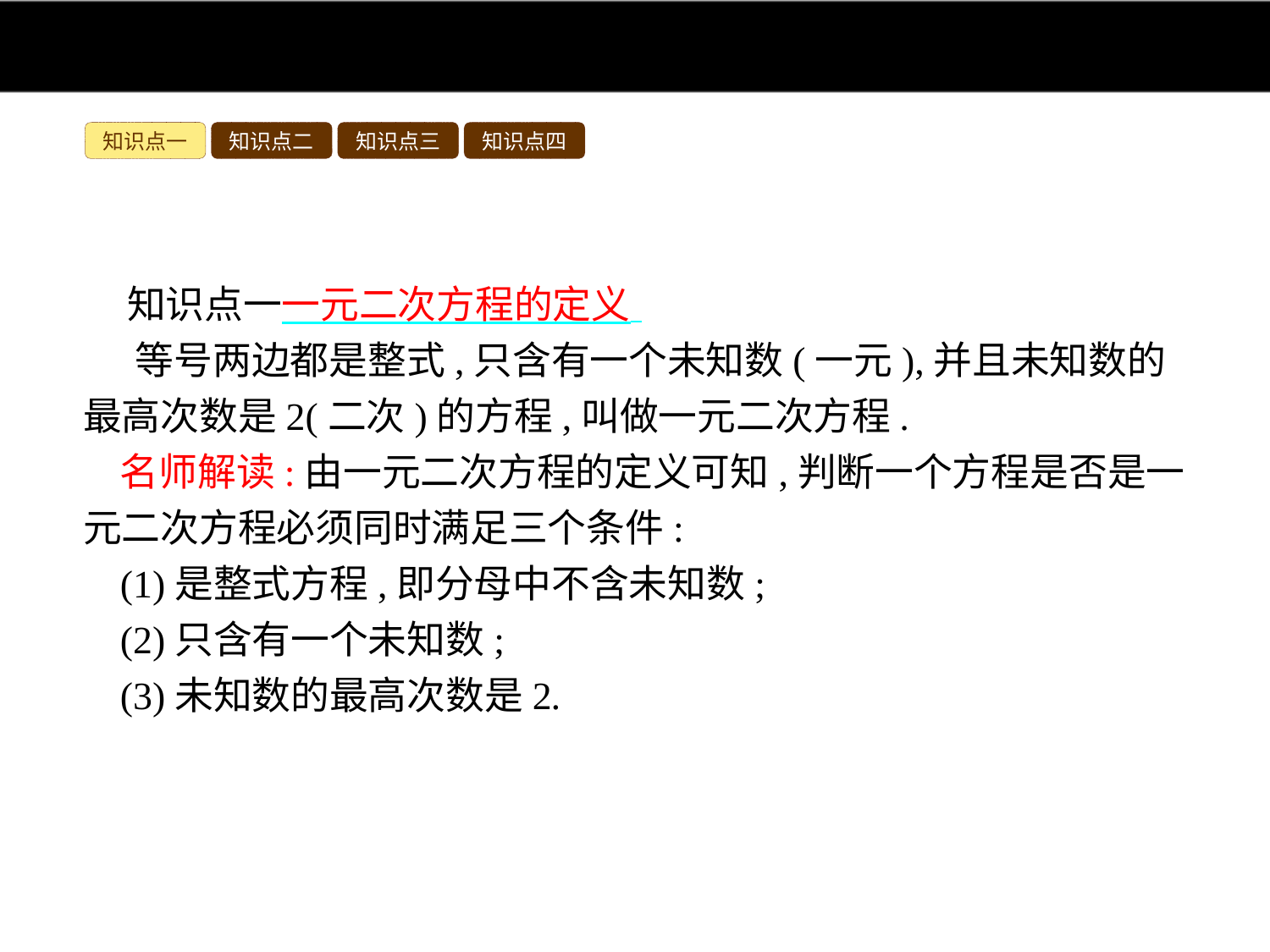

知识点一
知识点二
知识点三
知识点四
    知识点一一元二次方程的定义
    等号两边都是整式,只含有一个未知数(一元),并且未知数的最高次数是2(二次)的方程,叫做一元二次方程.
名师解读:由一元二次方程的定义可知,判断一个方程是否是一元二次方程必须同时满足三个条件:
(1)是整式方程,即分母中不含未知数;
(2)只含有一个未知数;
(3)未知数的最高次数是2.